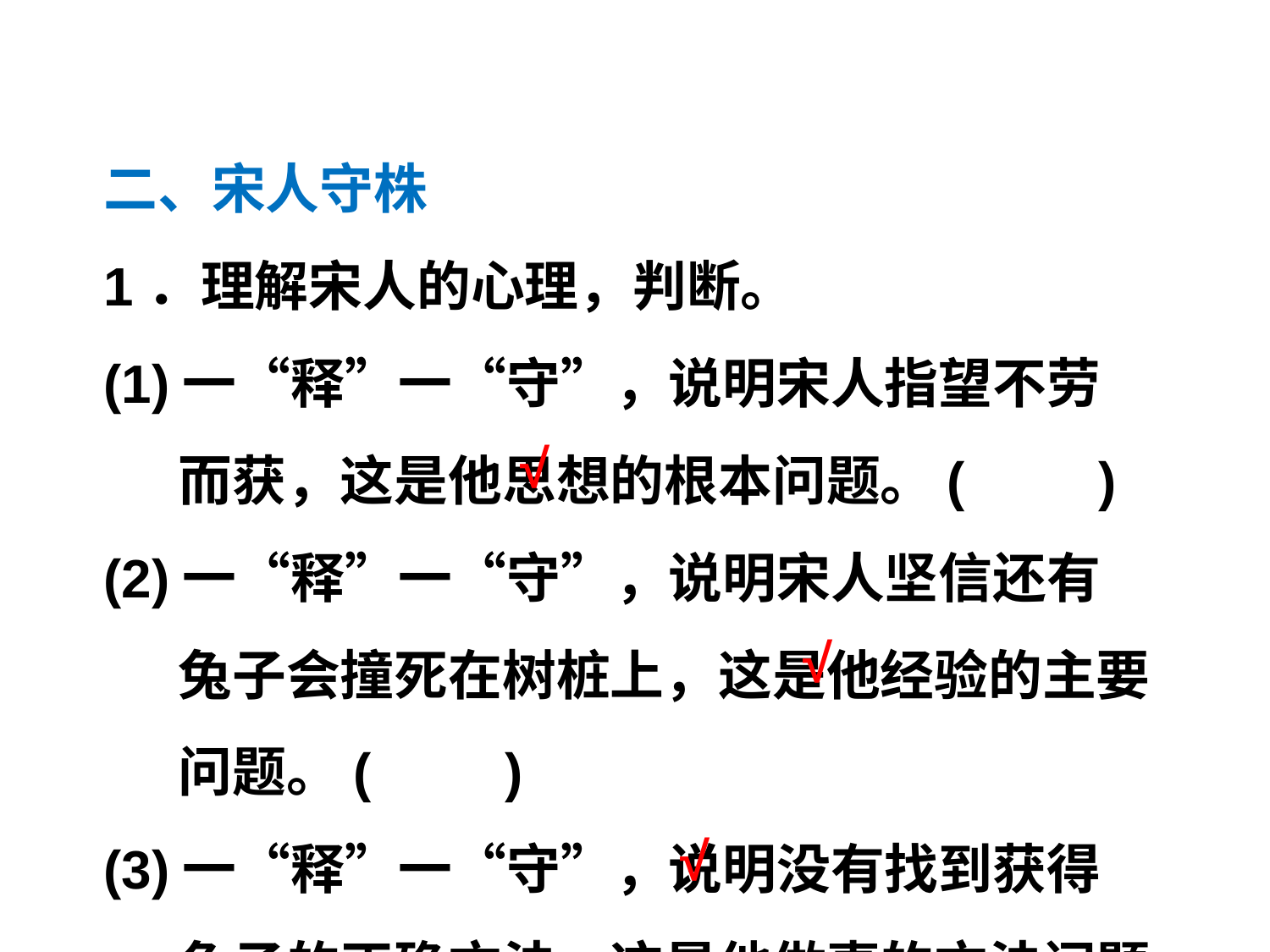

二、宋人守株
1．理解宋人的心理，判断。
(1)一“释”一“守”，说明宋人指望不劳而获，这是他思想的根本问题。(　　)
(2)一“释”一“守”，说明宋人坚信还有兔子会撞死在树桩上，这是他经验的主要问题。(　　)
(3)一“释”一“守”，说明没有找到获得兔子的正确方法，这是他做事的方法问题。(　　)
√
√
√